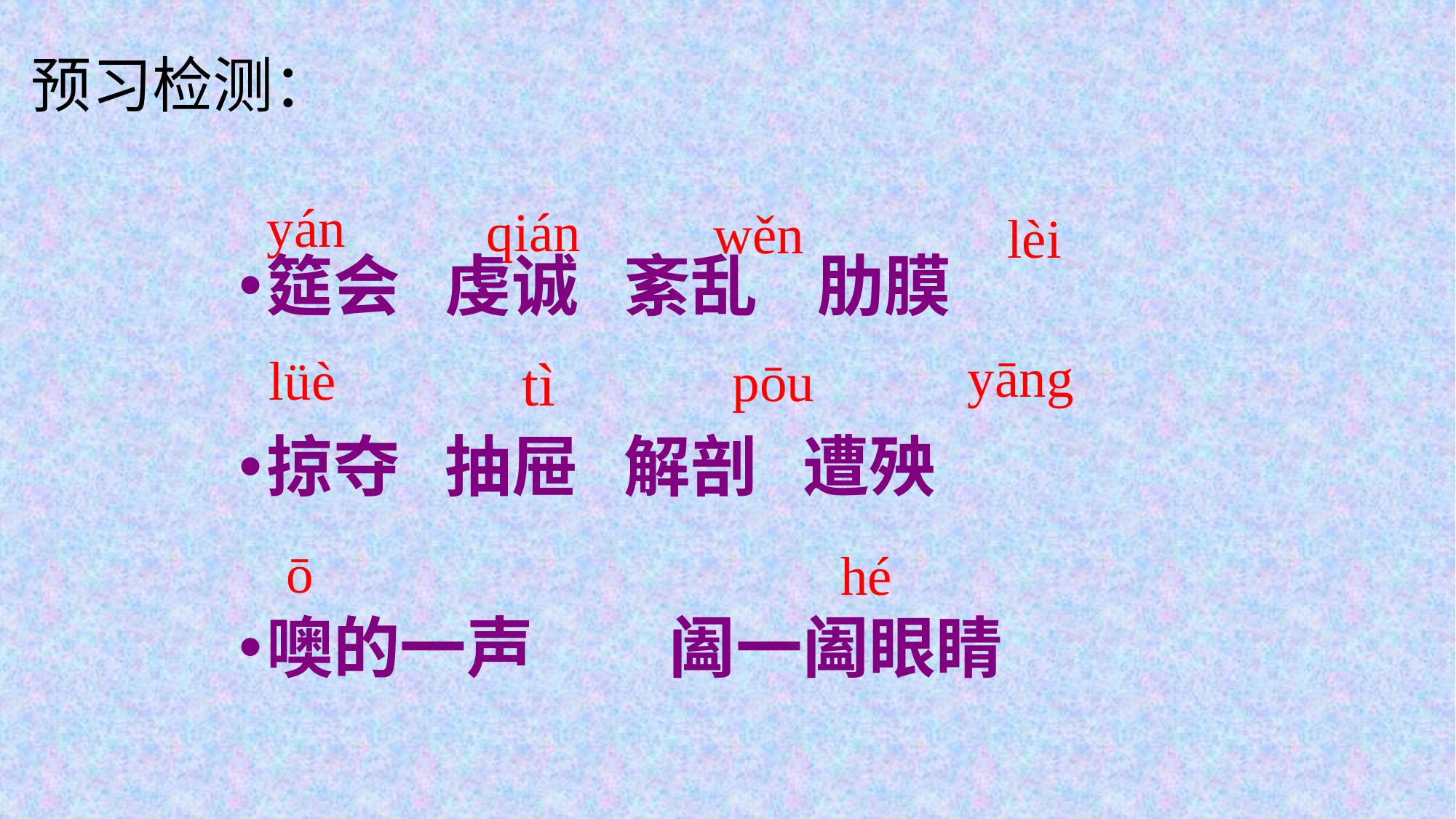

预习检测：
yán
qián
wěn
lèi
筵会   虔诚   紊乱    肋膜

掠夺   抽屉   解剖   遭殃

噢的一声         阖一阖眼睛

yāng
lüè
tì
pōu
ō
hé